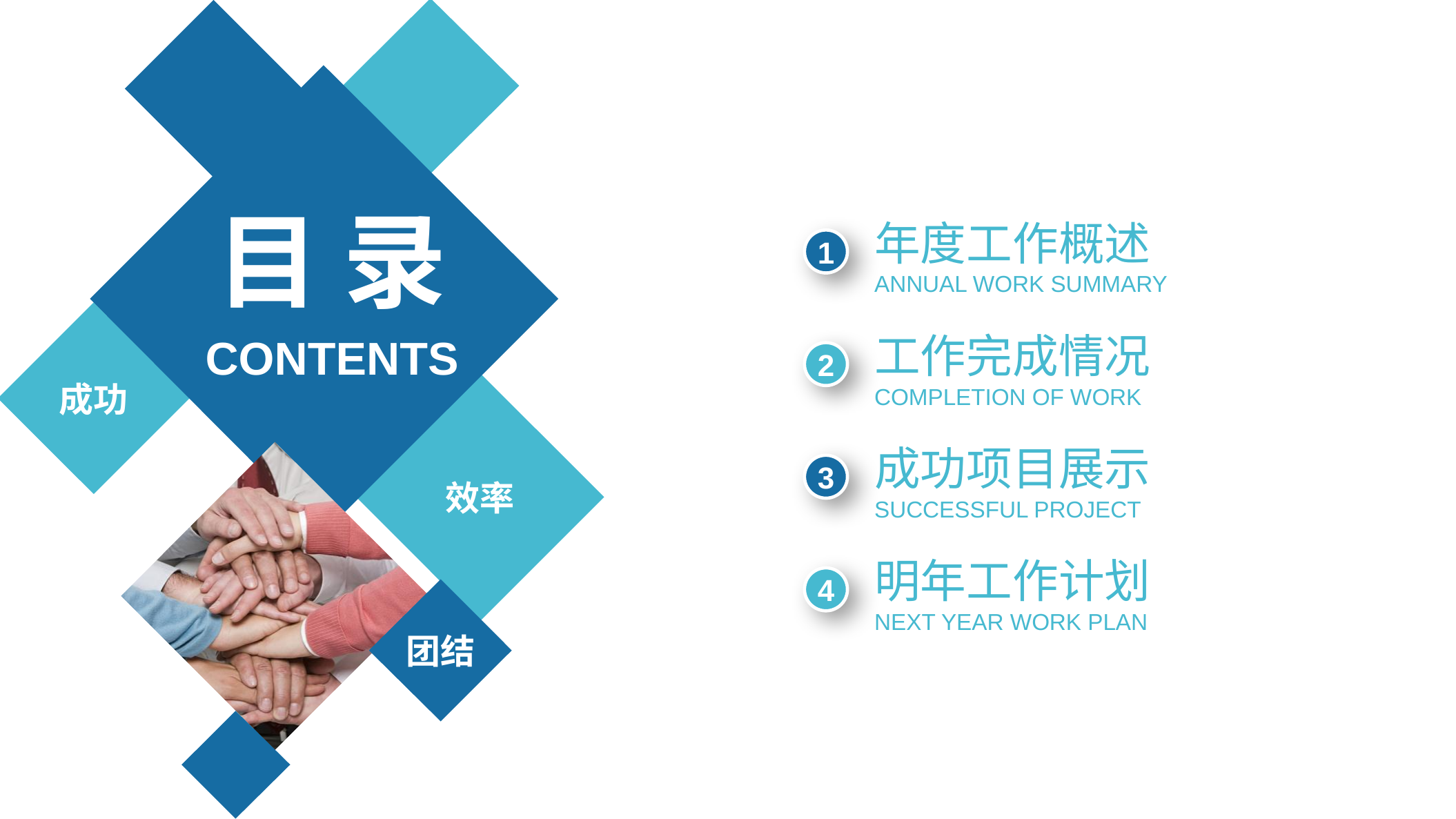

目 录
年度工作概述
ANNUAL WORK SUMMARY
1
成功
工作完成情况
COMPLETION OF WORK
CONTENTS
2
效率
成功项目展示
SUCCESSFUL PROJECT

3
明年工作计划
NEXT YEAR WORK PLAN
4
团结